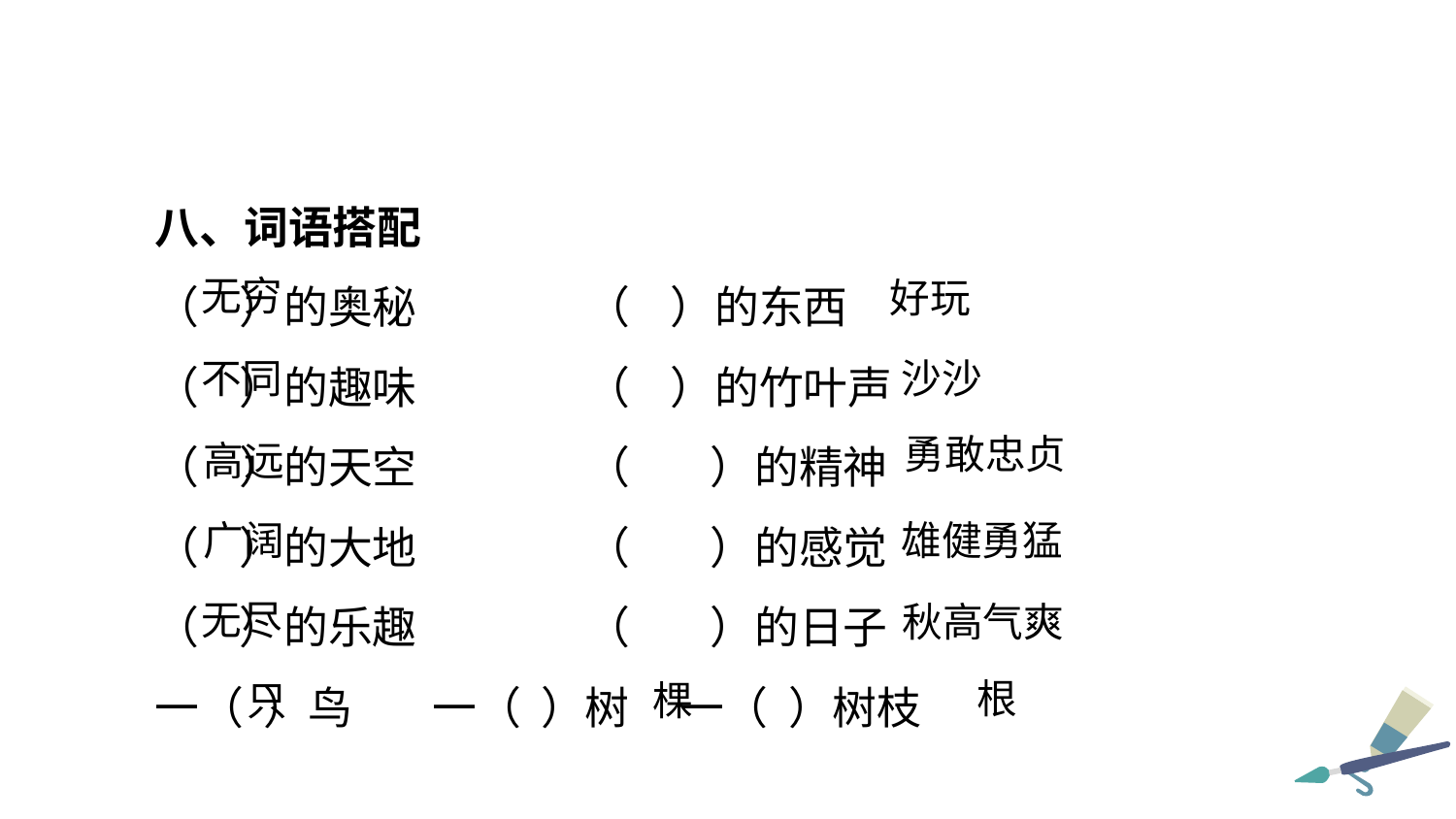

八、词语搭配
（    ）的奥秘                 （    ）的东西
（    ）的趣味                 （    ）的竹叶声
（    ）的天空                 （        ）的精神
（    ）的大地                 （        ）的感觉
（    ）的乐趣                 （        ）的日子
一（  ）鸟        一（  ）树     一（  ）树枝
无穷
好玩
不同
沙沙
勇敢忠贞
高远
广阔
雄健勇猛
无尽
秋高气爽
根
只
棵